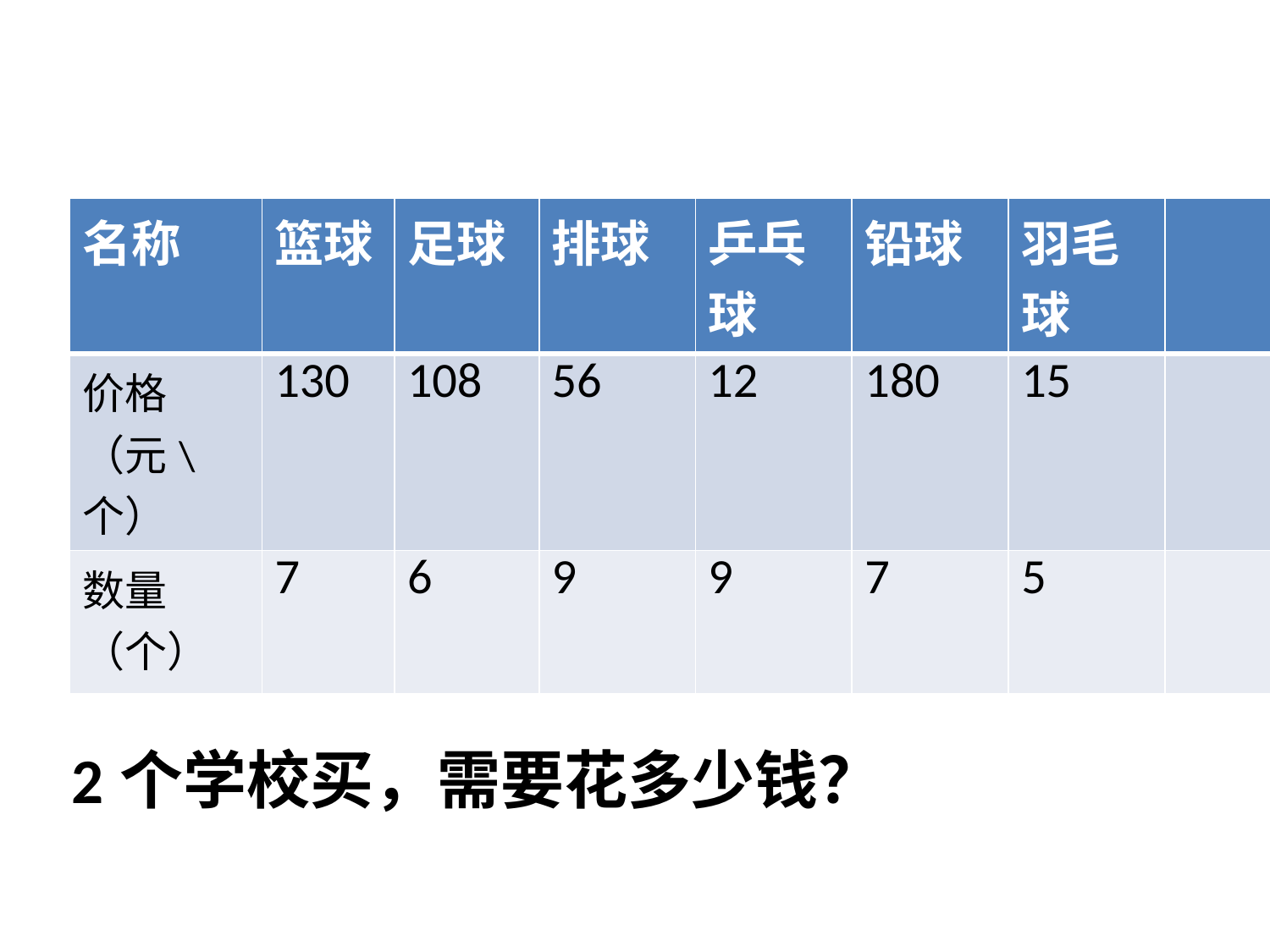

| 名称 | 篮球 | 足球 | 排球 | 乒乓球 | 铅球 | 羽毛球 |  |  |
| --- | --- | --- | --- | --- | --- | --- | --- | --- |
| 价格（元\个） | 130 | 108 | 56 | 12 | 180 | 15 |  |  |
| 数量（个） | 7 | 6 | 9 | 9 | 7 | 5 |  |  |
2个学校买，需要花多少钱？